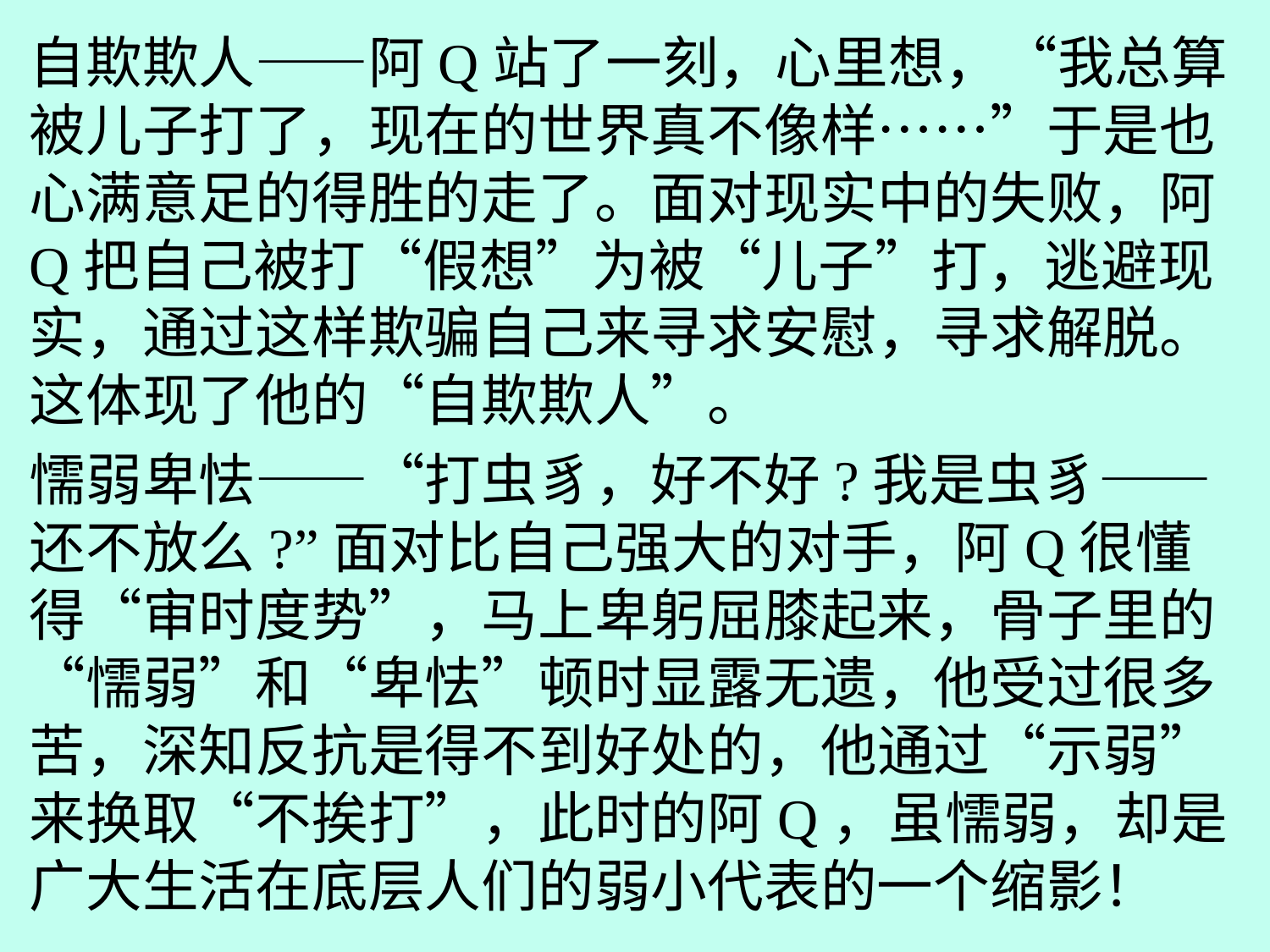

自欺欺人——阿Q站了一刻，心里想，“我总算被儿子打了，现在的世界真不像样……”于是也心满意足的得胜的走了。面对现实中的失败，阿Q把自己被打“假想”为被“儿子”打，逃避现实，通过这样欺骗自己来寻求安慰，寻求解脱。这体现了他的“自欺欺人”。
懦弱卑怯——“打虫豸，好不好?我是虫豸——还不放么?”面对比自己强大的对手，阿Q很懂得“审时度势”，马上卑躬屈膝起来，骨子里的“懦弱”和“卑怯”顿时显露无遗，他受过很多苦，深知反抗是得不到好处的，他通过“示弱”来换取“不挨打”，此时的阿Q，虽懦弱，却是广大生活在底层人们的弱小代表的一个缩影！